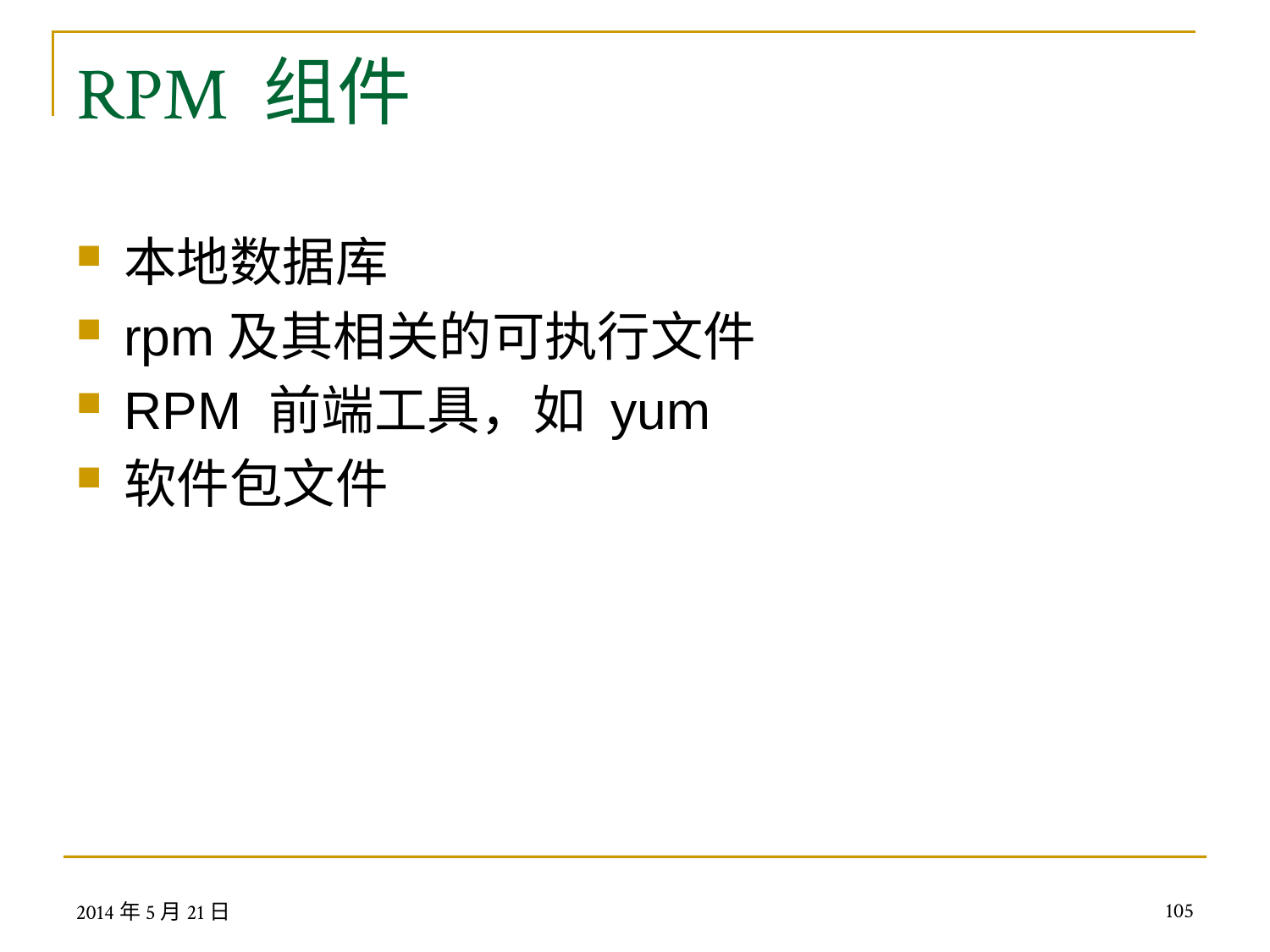

RPM 组件
本地数据库
rpm及其相关的可执行文件
RPM 前端工具，如 yum
软件包文件

2014年5月21日
105